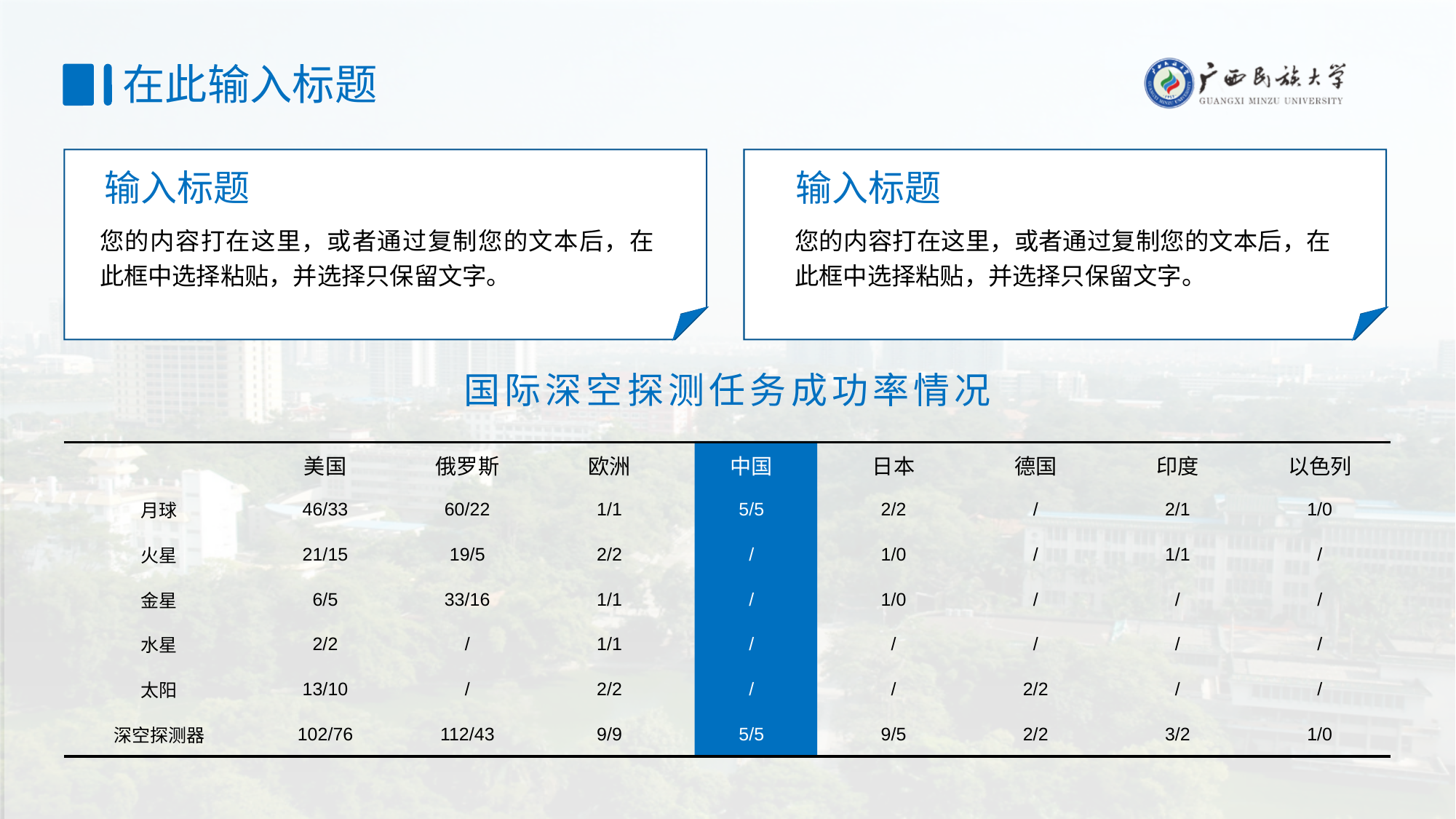

# 在此输入标题

输入标题
输入标题
您的内容打在这里，或者通过复制您的文本后，在此框中选择粘贴，并选择只保留文字。
您的内容打在这里，或者通过复制您的文本后，在此框中选择粘贴，并选择只保留文字。
国际深空探测任务成功率情况
|  |  |  |  |  |  |  |  |  |
| --- | --- | --- | --- | --- | --- | --- | --- | --- |
|  | 美国 | 俄罗斯 | 欧洲 | 中国 | 日本 | 德国 | 印度 | 以色列 |
| 月球 | 46/33 | 60/22 | 1/1 | 5/5 | 2/2 | / | 2/1 | 1/0 |
| 火星 | 21/15 | 19/5 | 2/2 | / | 1/0 | / | 1/1 | / |
| 金星 | 6/5 | 33/16 | 1/1 | / | 1/0 | / | / | / |
| 水星 | 2/2 | / | 1/1 | / | / | / | / | / |
| 太阳 | 13/10 | / | 2/2 | / | / | 2/2 | / | / |
| 深空探测器 | 102/76 | 112/43 | 9/9 | 5/5 | 9/5 | 2/2 | 3/2 | 1/0 |